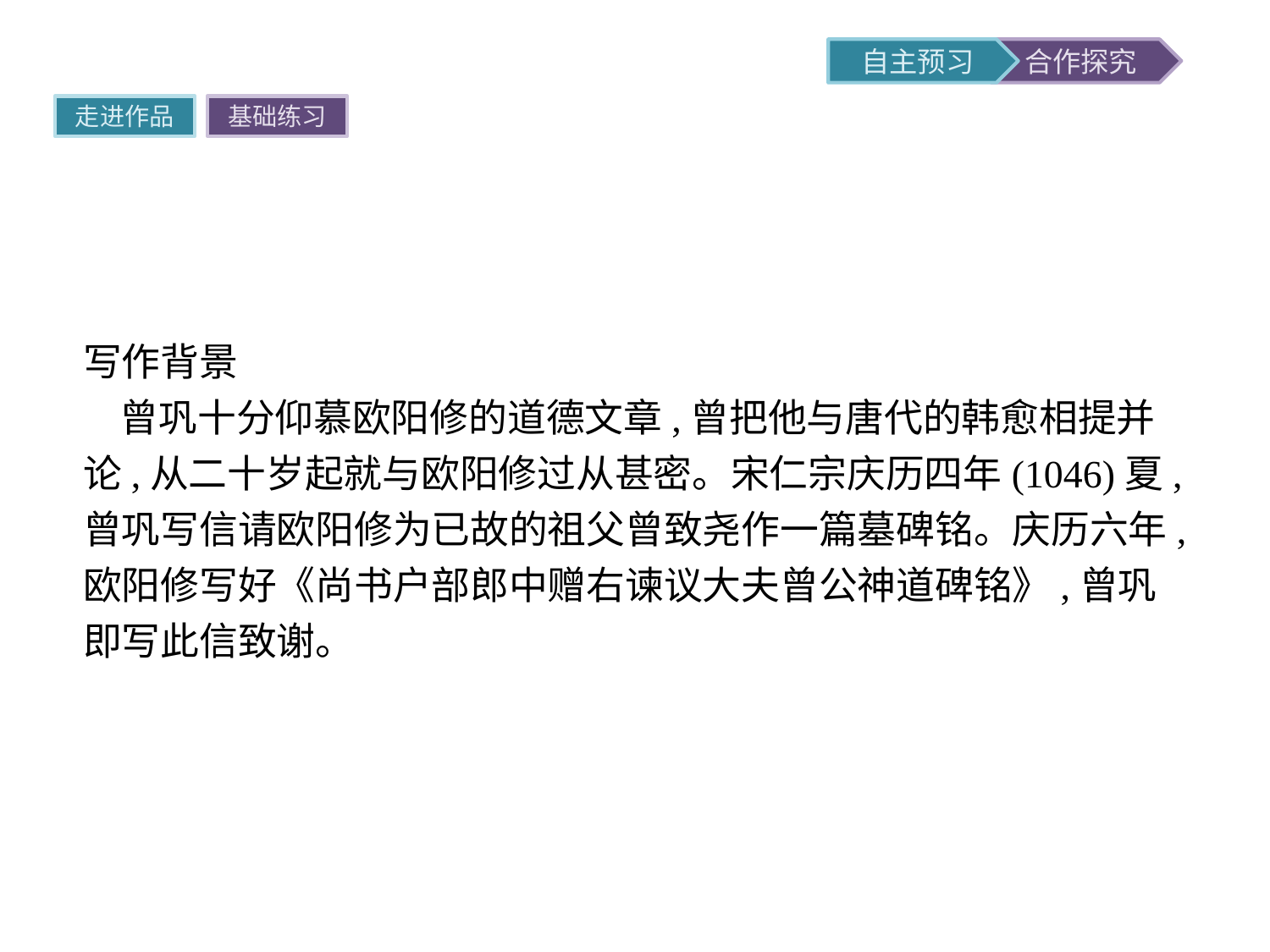

走进作品
基础练习
写作背景
曾巩十分仰慕欧阳修的道德文章,曾把他与唐代的韩愈相提并论,从二十岁起就与欧阳修过从甚密。宋仁宗庆历四年(1046)夏,曾巩写信请欧阳修为已故的祖父曾致尧作一篇墓碑铭。庆历六年,欧阳修写好《尚书户部郎中赠右谏议大夫曾公神道碑铭》,曾巩即写此信致谢。